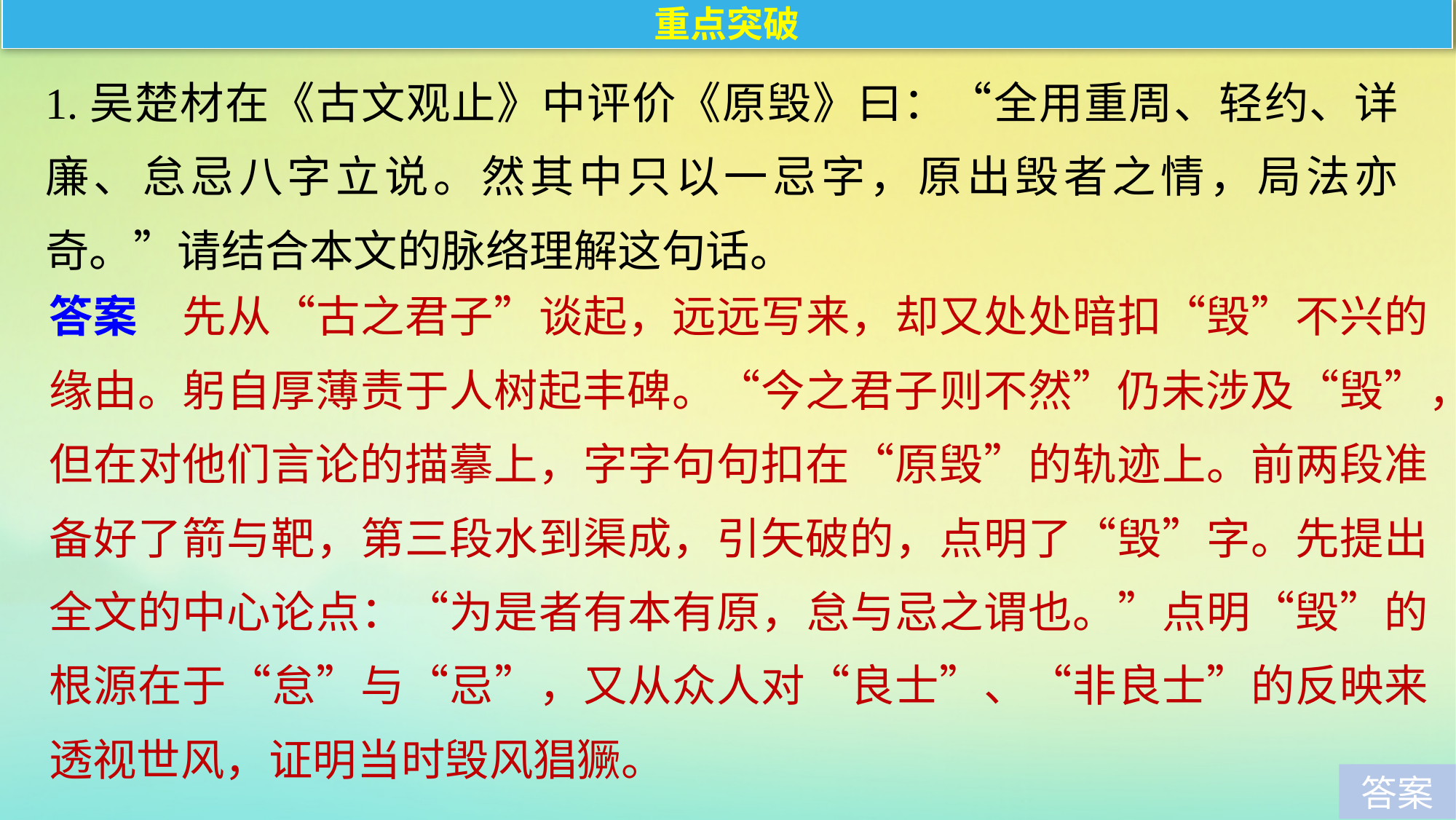

重点突破
1.吴楚材在《古文观止》中评价《原毁》曰：“全用重周、轻约、详廉、怠忌八字立说。然其中只以一忌字，原出毁者之情，局法亦奇。”请结合本文的脉络理解这句话。
答案　先从“古之君子”谈起，远远写来，却又处处暗扣“毁”不兴的缘由。躬自厚薄责于人树起丰碑。“今之君子则不然”仍未涉及“毁”，但在对他们言论的描摹上，字字句句扣在“原毁”的轨迹上。前两段准备好了箭与靶，第三段水到渠成，引矢破的，点明了“毁”字。先提出全文的中心论点：“为是者有本有原，怠与忌之谓也。”点明“毁”的根源在于“怠”与“忌”，又从众人对“良士”、“非良士”的反映来透视世风，证明当时毁风猖獗。
答案